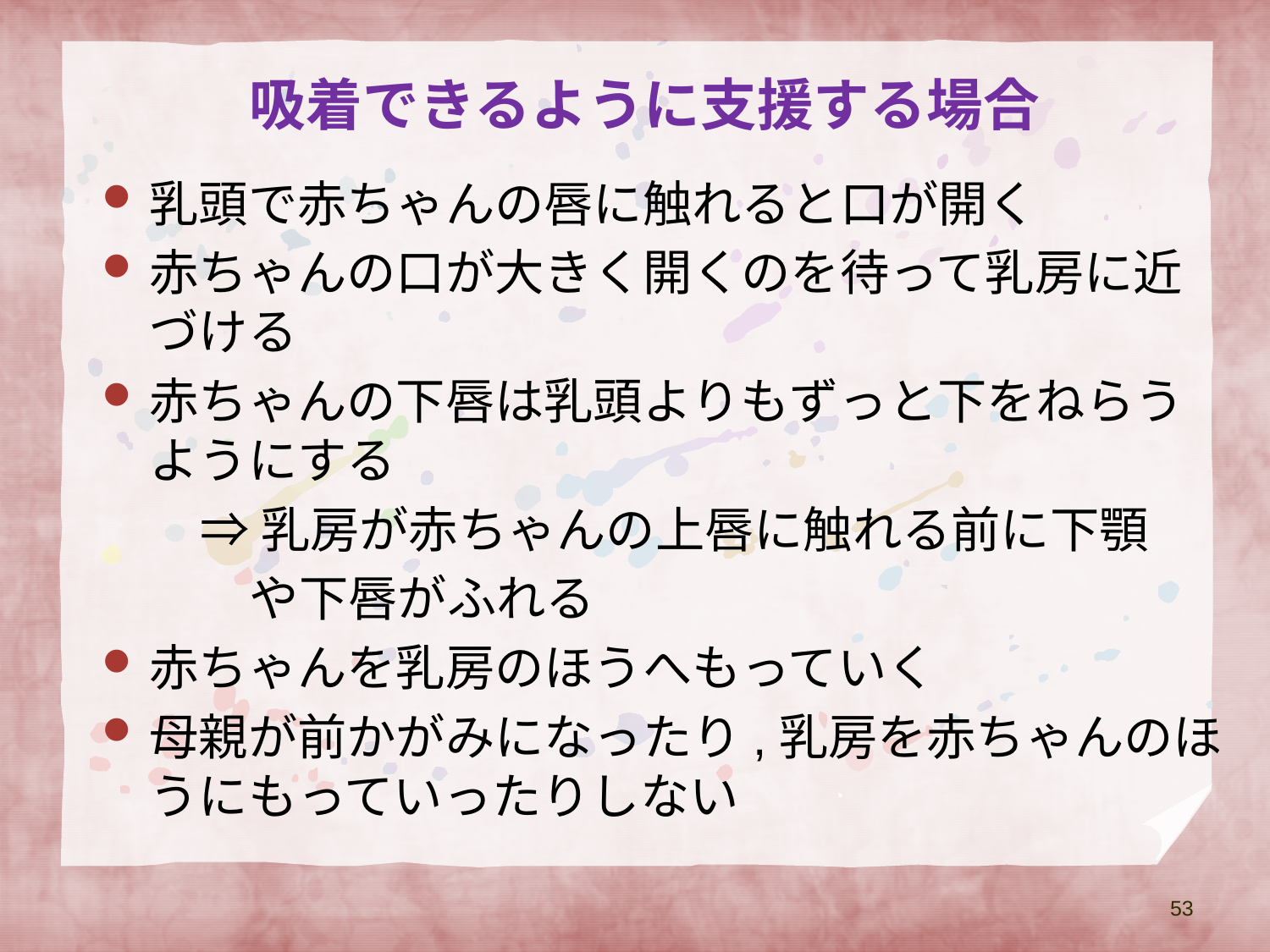

# 吸着できるように支援する場合
乳頭で赤ちゃんの唇に触れると口が開く
赤ちゃんの口が大きく開くのを待って乳房に近づける
赤ちゃんの下唇は乳頭よりもずっと下をねらうようにする
　　⇒ 乳房が赤ちゃんの上唇に触れる前に下顎
　　　や下唇がふれる
赤ちゃんを乳房のほうへもっていく
母親が前かがみになったり,乳房を赤ちゃんのほうにもっていったりしない

53